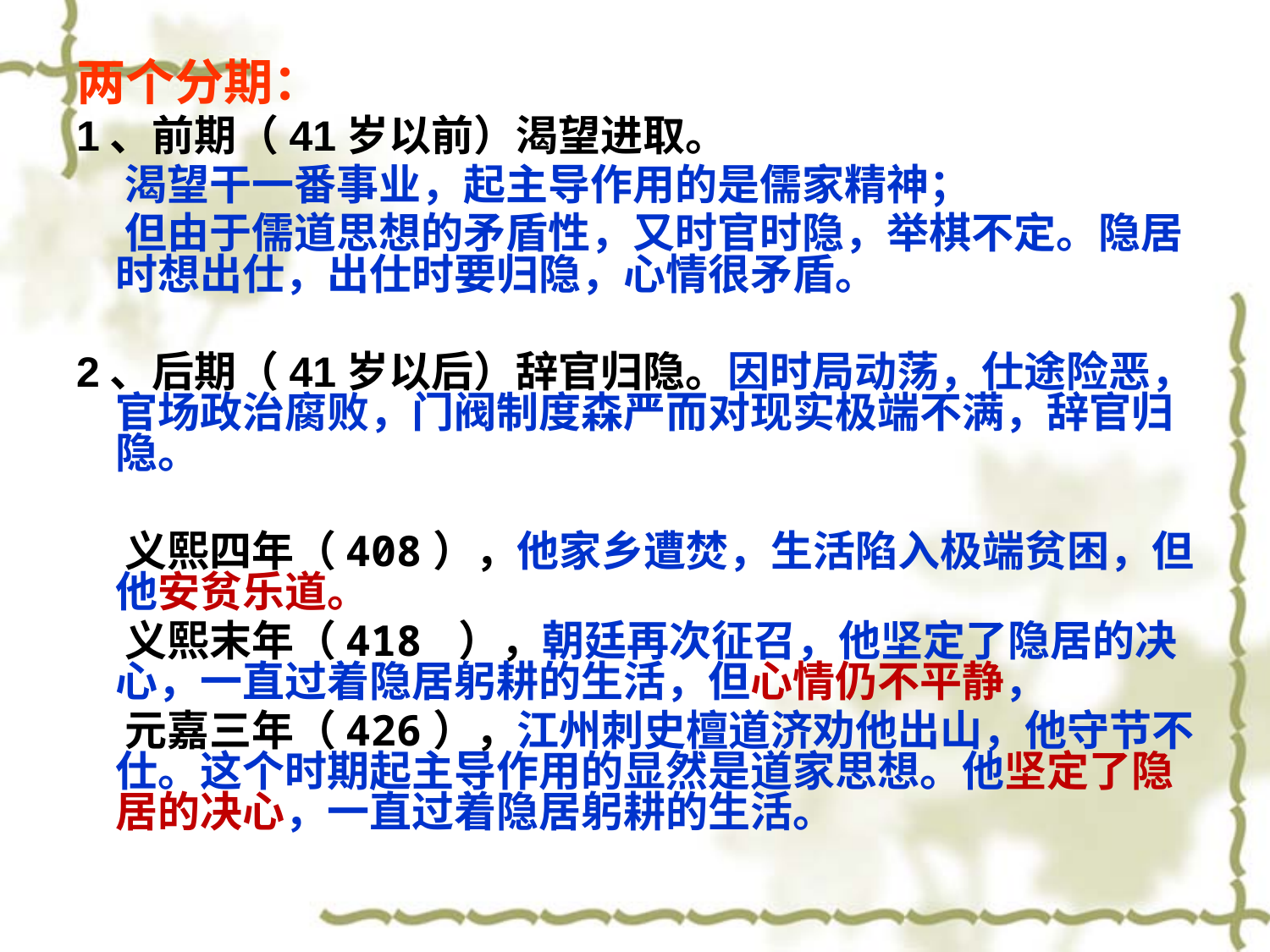

两个分期：
1、前期（41岁以前）渴望进取。
    渴望干一番事业，起主导作用的是儒家精神；
    但由于儒道思想的矛盾性，又时官时隐，举棋不定。隐居时想出仕，出仕时要归隐，心情很矛盾。

2、后期（41岁以后）辞官归隐。因时局动荡，仕途险恶，官场政治腐败，门阀制度森严而对现实极端不满，辞官归隐。

    义熙四年（408），他家乡遭焚，生活陷入极端贫困，但他安贫乐道。
    义熙末年（418 ），朝廷再次征召，他坚定了隐居的决心，一直过着隐居躬耕的生活，但心情仍不平静，
    元嘉三年（426），江州刺史檀道济劝他出山，他守节不仕。这个时期起主导作用的显然是道家思想。他坚定了隐居的决心，一直过着隐居躬耕的生活。